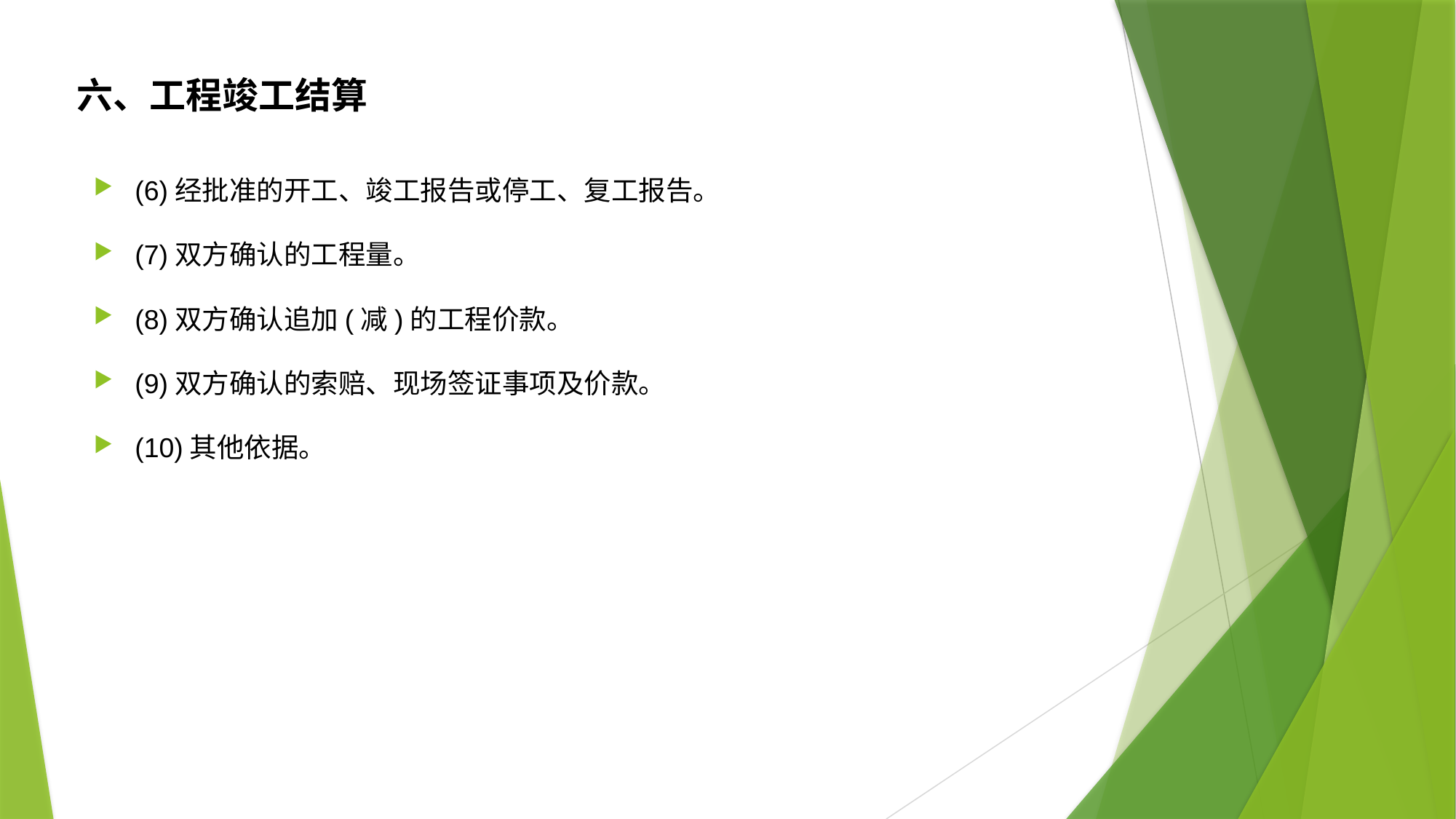

六、工程竣工结算
(6)经批准的开工、竣工报告或停工、复工报告。
(7)双方确认的工程量。
(8)双方确认追加(减)的工程价款。
(9)双方确认的索赔、现场签证事项及价款。
(10)其他依据。